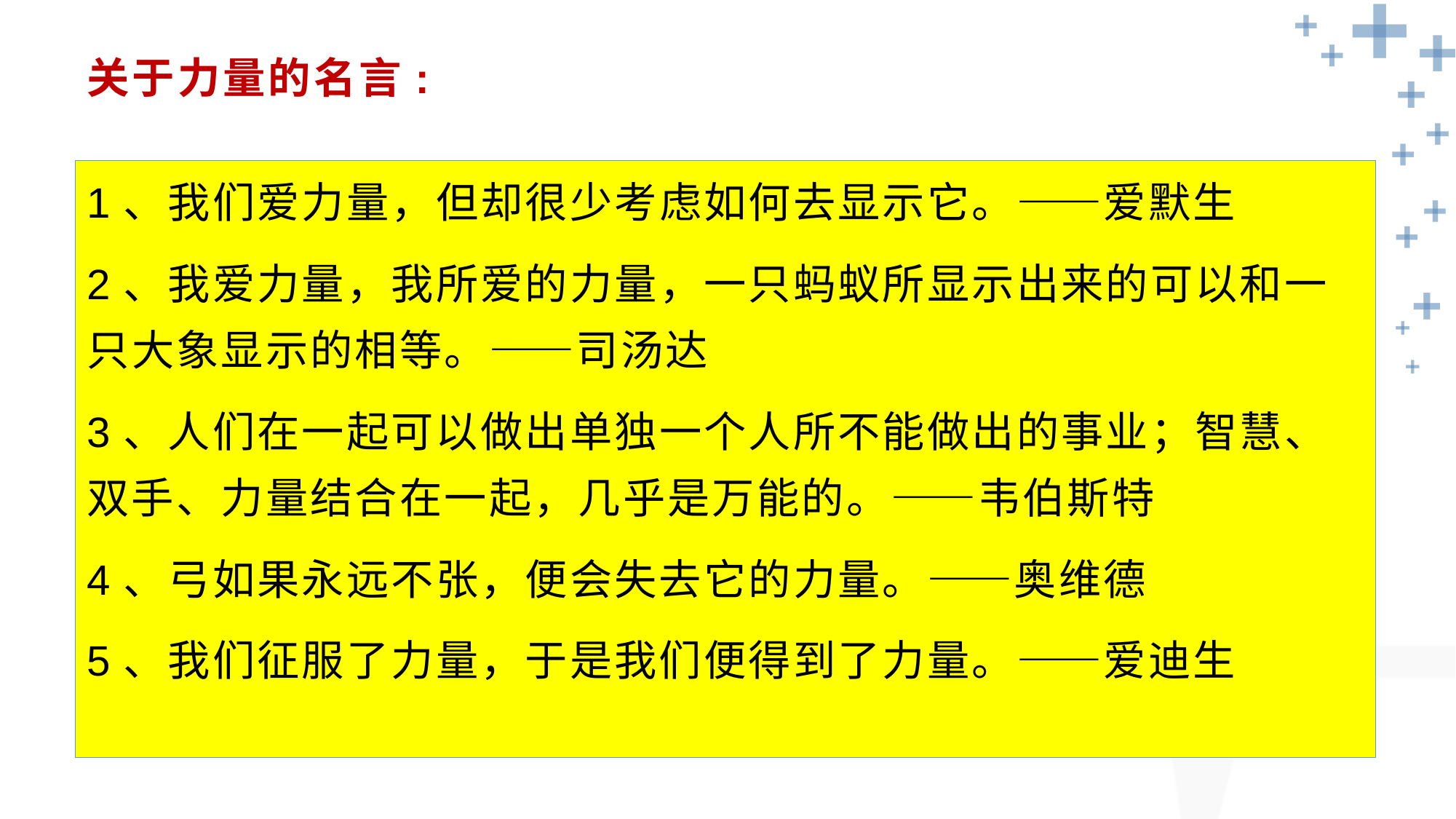

# 关于力量的名言:
1、我们爱力量，但却很少考虑如何去显示它。——爱默生
2、我爱力量，我所爱的力量，一只蚂蚁所显示出来的可以和一只大象显示的相等。——司汤达
3、人们在一起可以做出单独一个人所不能做出的事业；智慧、双手、力量结合在一起，几乎是万能的。——韦伯斯特
4、弓如果永远不张，便会失去它的力量。——奥维德
5、我们征服了力量，于是我们便得到了力量。——爱迪生